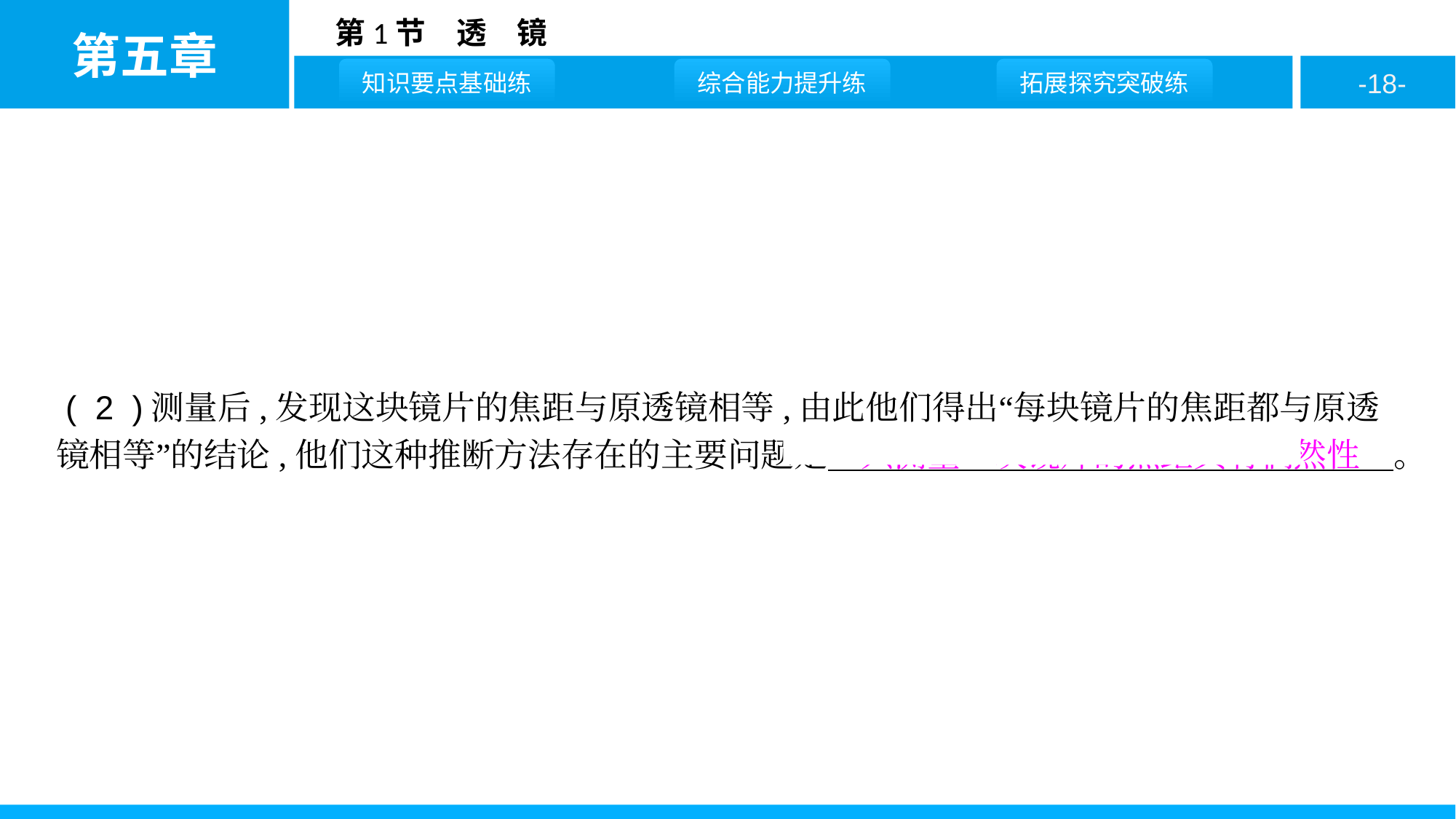

(  2  )测量后,发现这块镜片的焦距与原透镜相等,由此他们得出“每块镜片的焦距都与原透镜相等”的结论,他们这种推断方法存在的主要问题是　只测量一块镜片的焦距具有偶然性　。